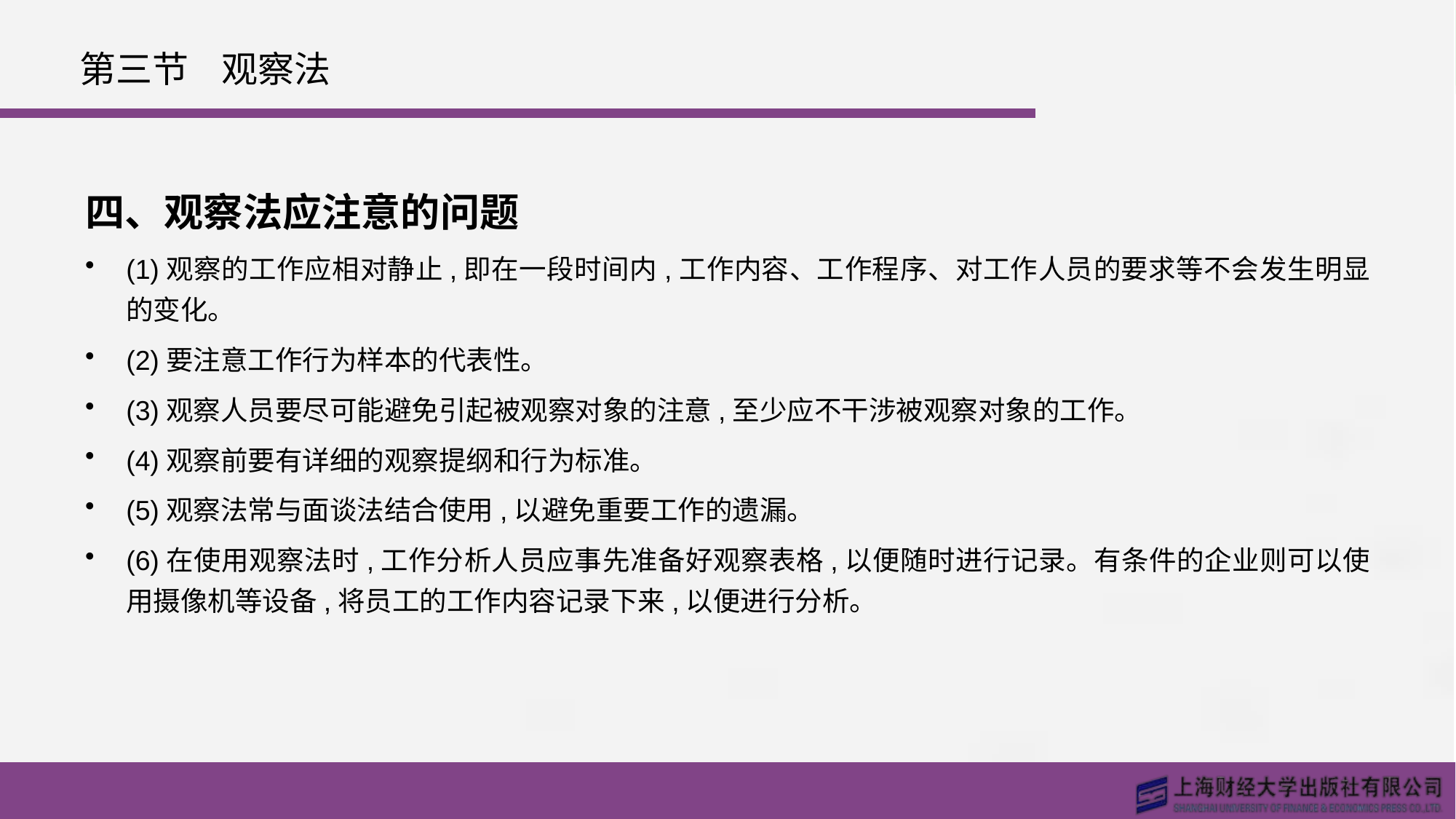

# 第三节    观察法
四、观察法应注意的问题
(1)观察的工作应相对静止,即在一段时间内,工作内容、工作程序、对工作人员的要求等不会发生明显的变化。
(2)要注意工作行为样本的代表性。
(3)观察人员要尽可能避免引起被观察对象的注意,至少应不干涉被观察对象的工作。
(4)观察前要有详细的观察提纲和行为标准。
(5)观察法常与面谈法结合使用,以避免重要工作的遗漏。
(6)在使用观察法时,工作分析人员应事先准备好观察表格,以便随时进行记录。有条件的企业则可以使用摄像机等设备,将员工的工作内容记录下来,以便进行分析。